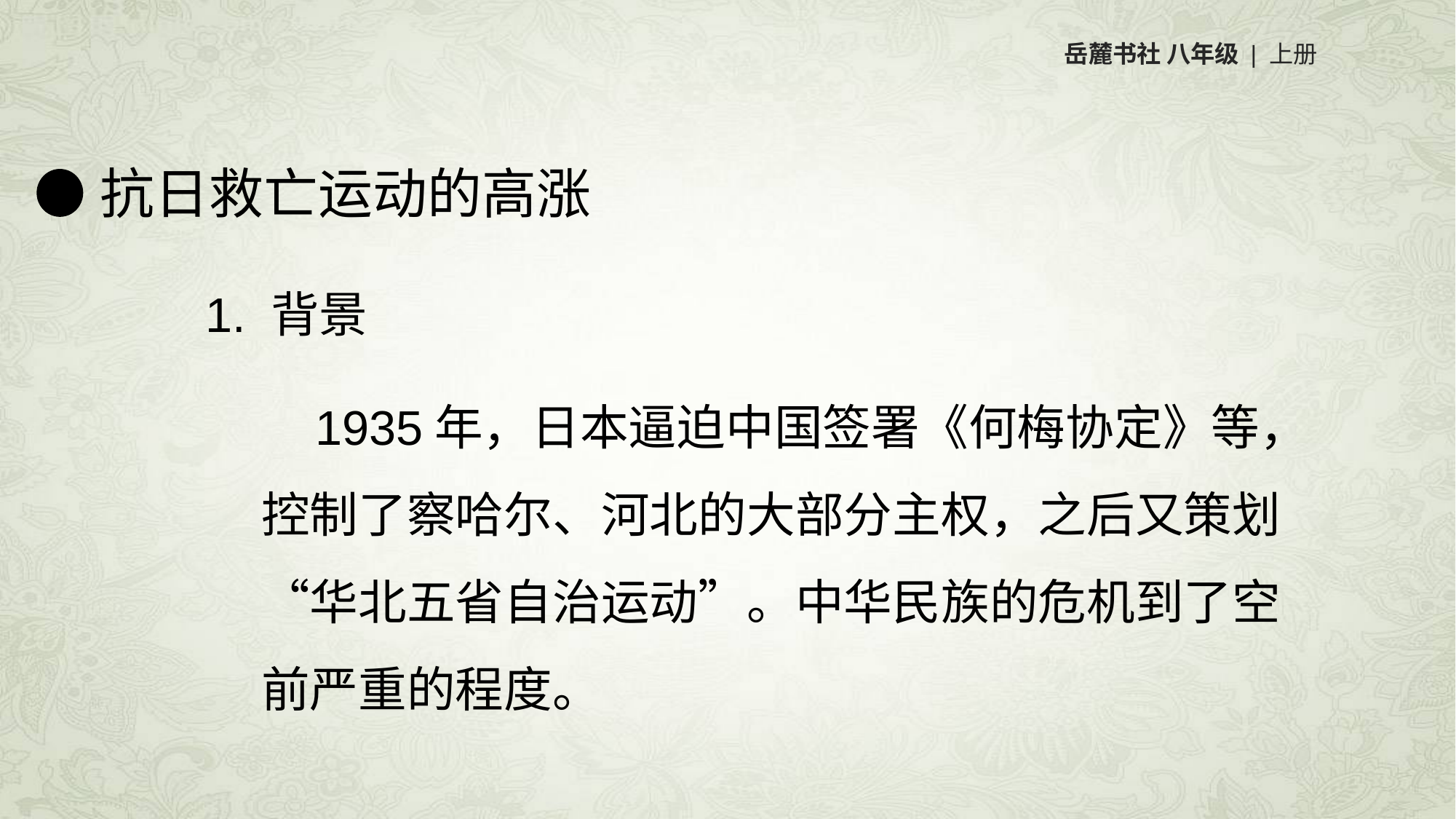

岳麓书社 八年级 | 上册
抗日救亡运动的高涨

1. 背景
    1935年，日本逼迫中国签署《何梅协定》等，控制了察哈尔、河北的大部分主权，之后又策划“华北五省自治运动”。中华民族的危机到了空前严重的程度。